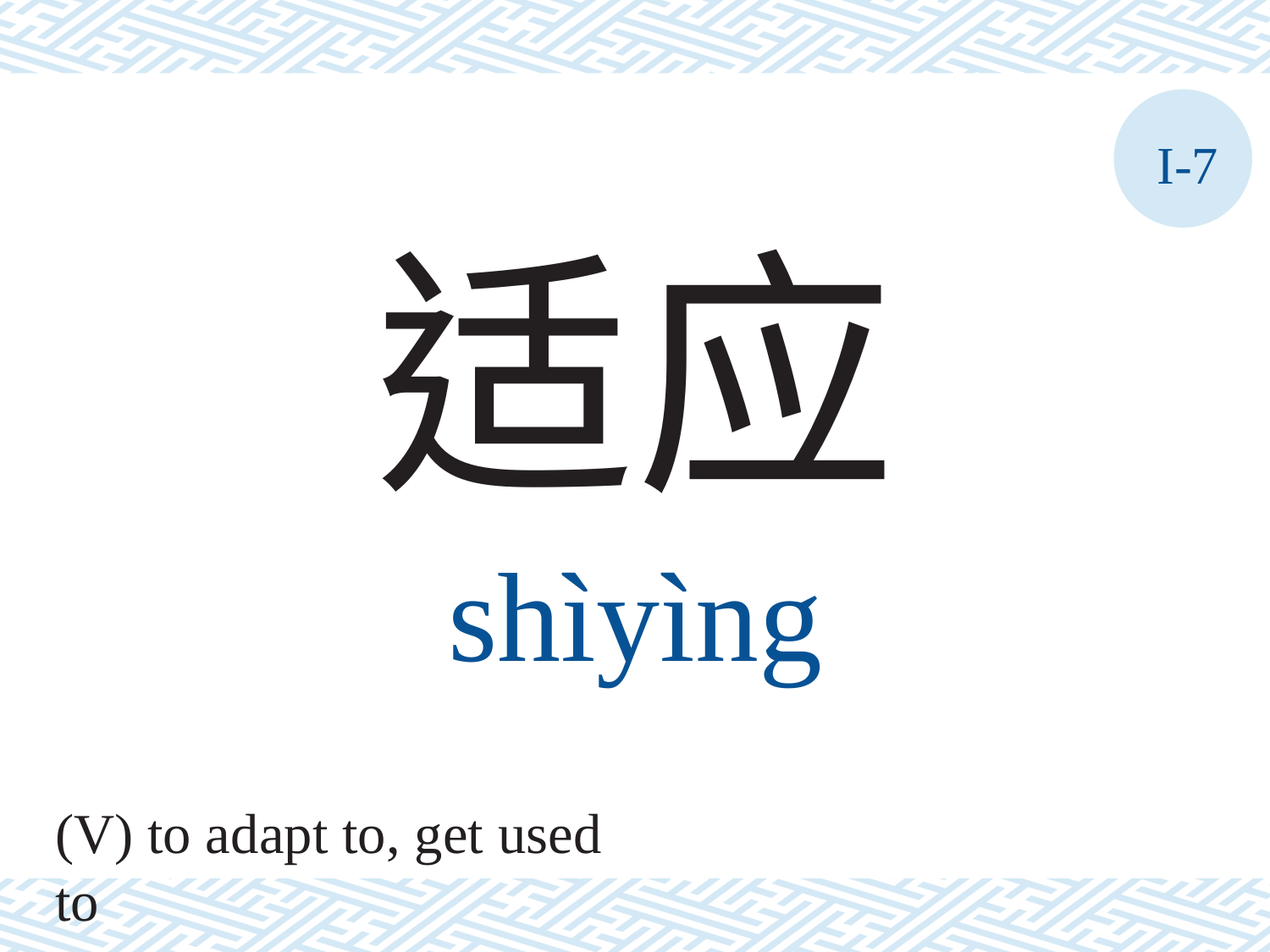

I-7
适应
shìyìng
(V) to adapt to, get used to